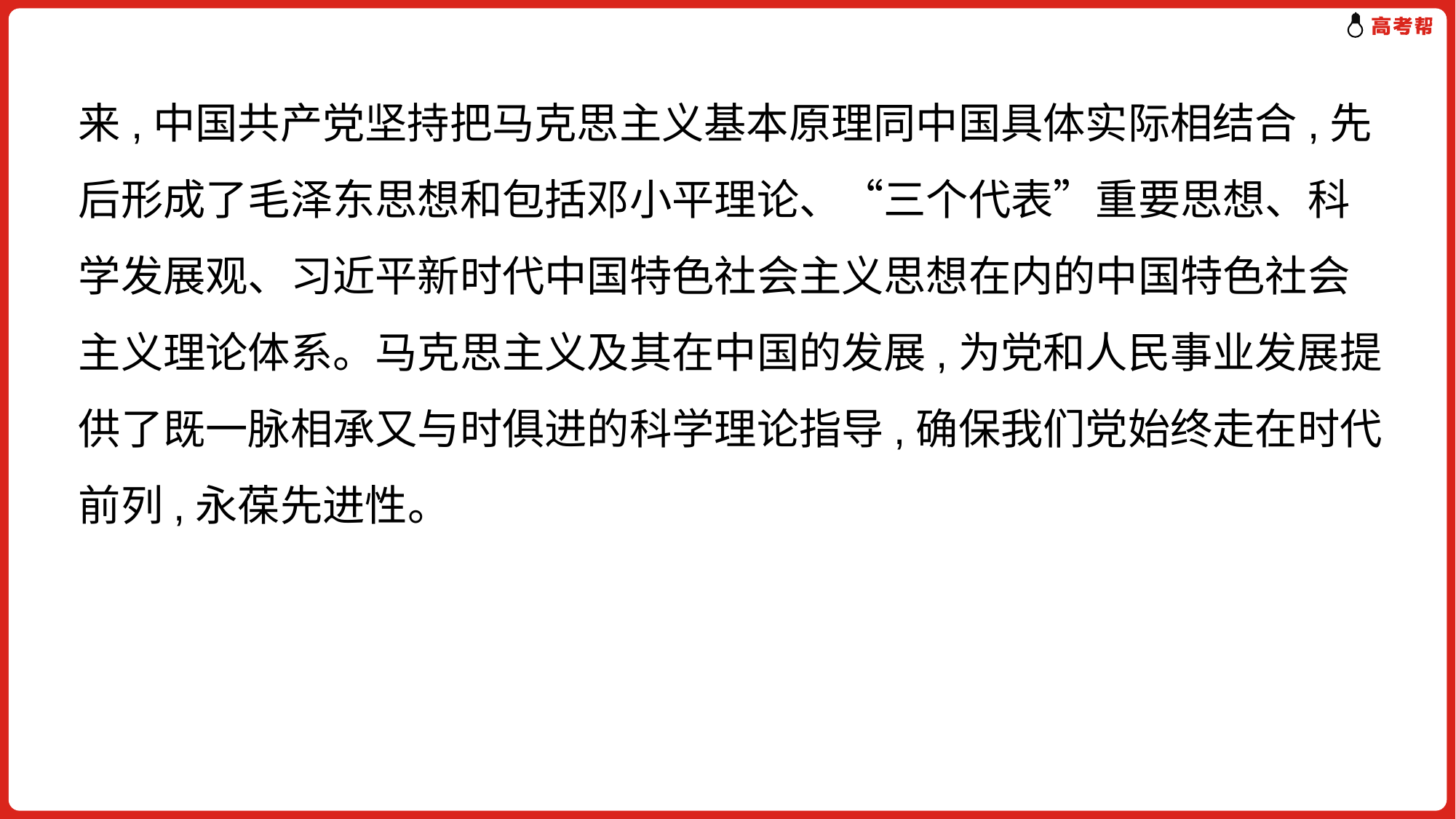

来,中国共产党坚持把马克思主义基本原理同中国具体实际相结合,先后形成了毛泽东思想和包括邓小平理论、“三个代表”重要思想、科学发展观、习近平新时代中国特色社会主义思想在内的中国特色社会主义理论体系。马克思主义及其在中国的发展,为党和人民事业发展提供了既一脉相承又与时俱进的科学理论指导,确保我们党始终走在时代前列,永葆先进性。